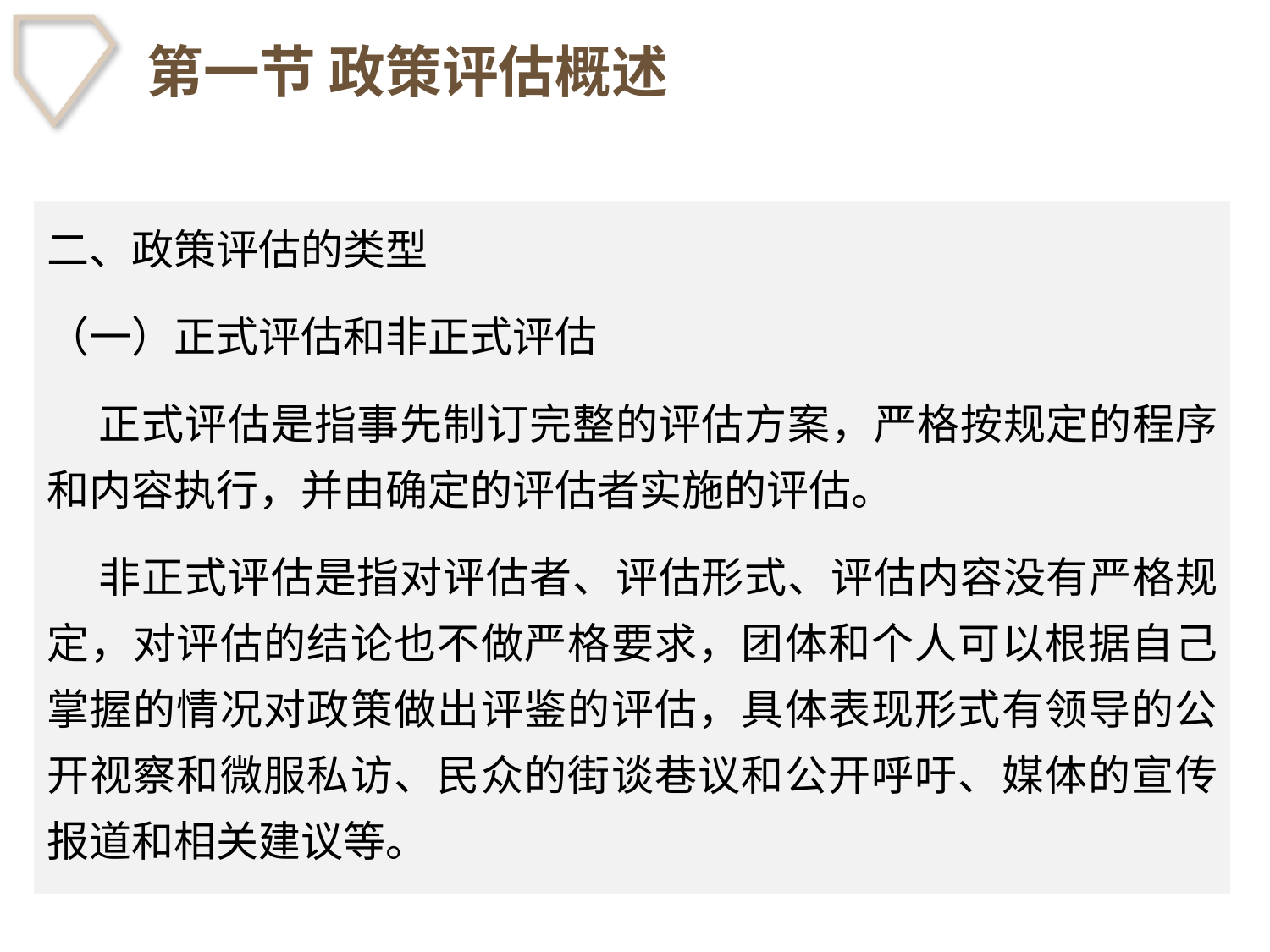

# 第一节 政策评估概述
二、政策评估的类型
（一）正式评估和非正式评估
    正式评估是指事先制订完整的评估方案，严格按规定的程序和内容执行，并由确定的评估者实施的评估。
    非正式评估是指对评估者、评估形式、评估内容没有严格规定，对评估的结论也不做严格要求，团体和个人可以根据自己掌握的情况对政策做出评鉴的评估，具体表现形式有领导的公开视察和微服私访、民众的街谈巷议和公开呼吁、媒体的宣传报道和相关建议等。